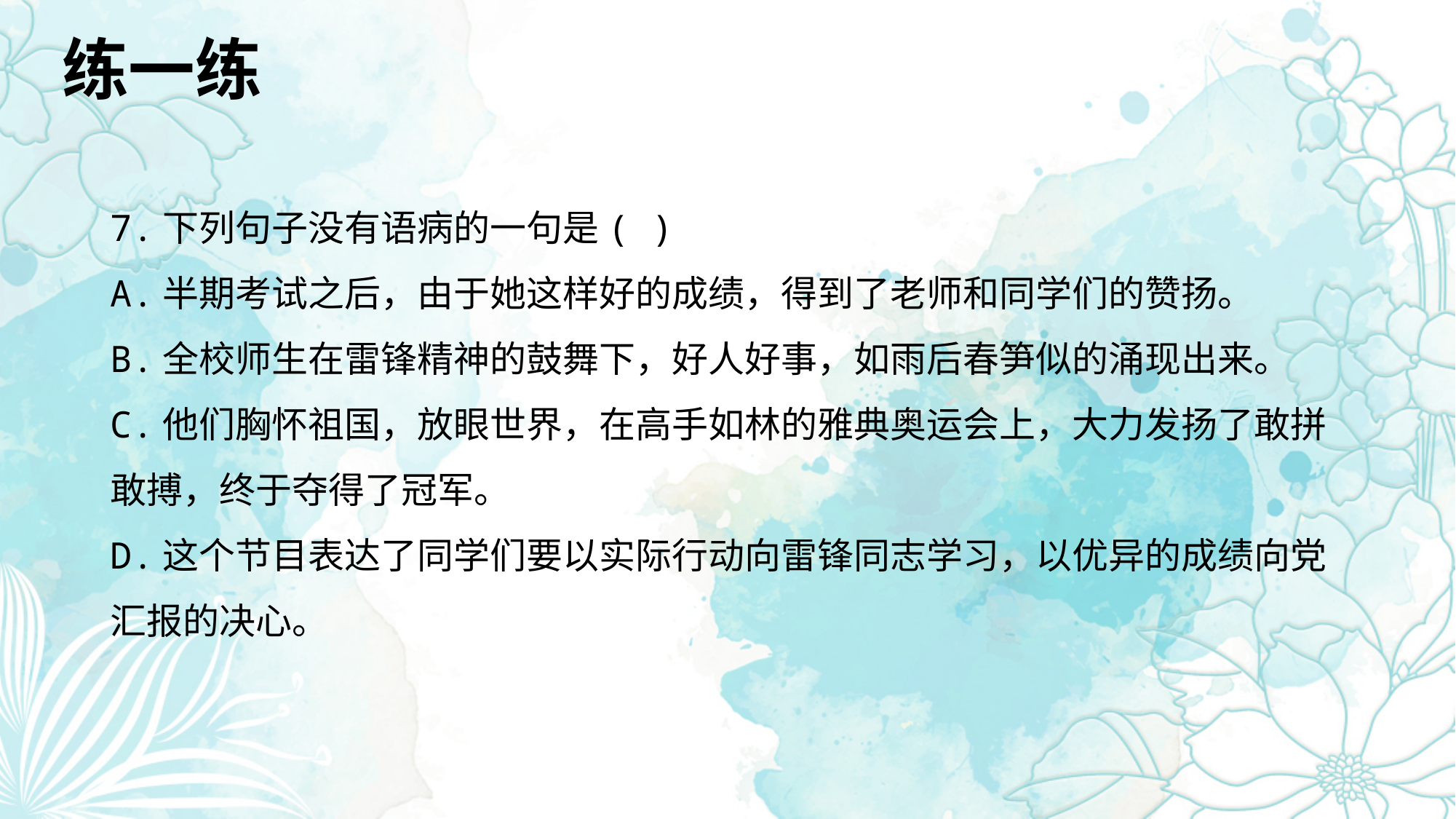

练一练
7.下列句子没有语病的一句是( )
A.半期考试之后，由于她这样好的成绩，得到了老师和同学们的赞扬。
B.全校师生在雷锋精神的鼓舞下，好人好事，如雨后春笋似的涌现出来。
C.他们胸怀祖国，放眼世界，在高手如林的雅典奥运会上，大力发扬了敢拼敢搏，终于夺得了冠军。
D.这个节目表达了同学们要以实际行动向雷锋同志学习，以优异的成绩向党汇报的决心。